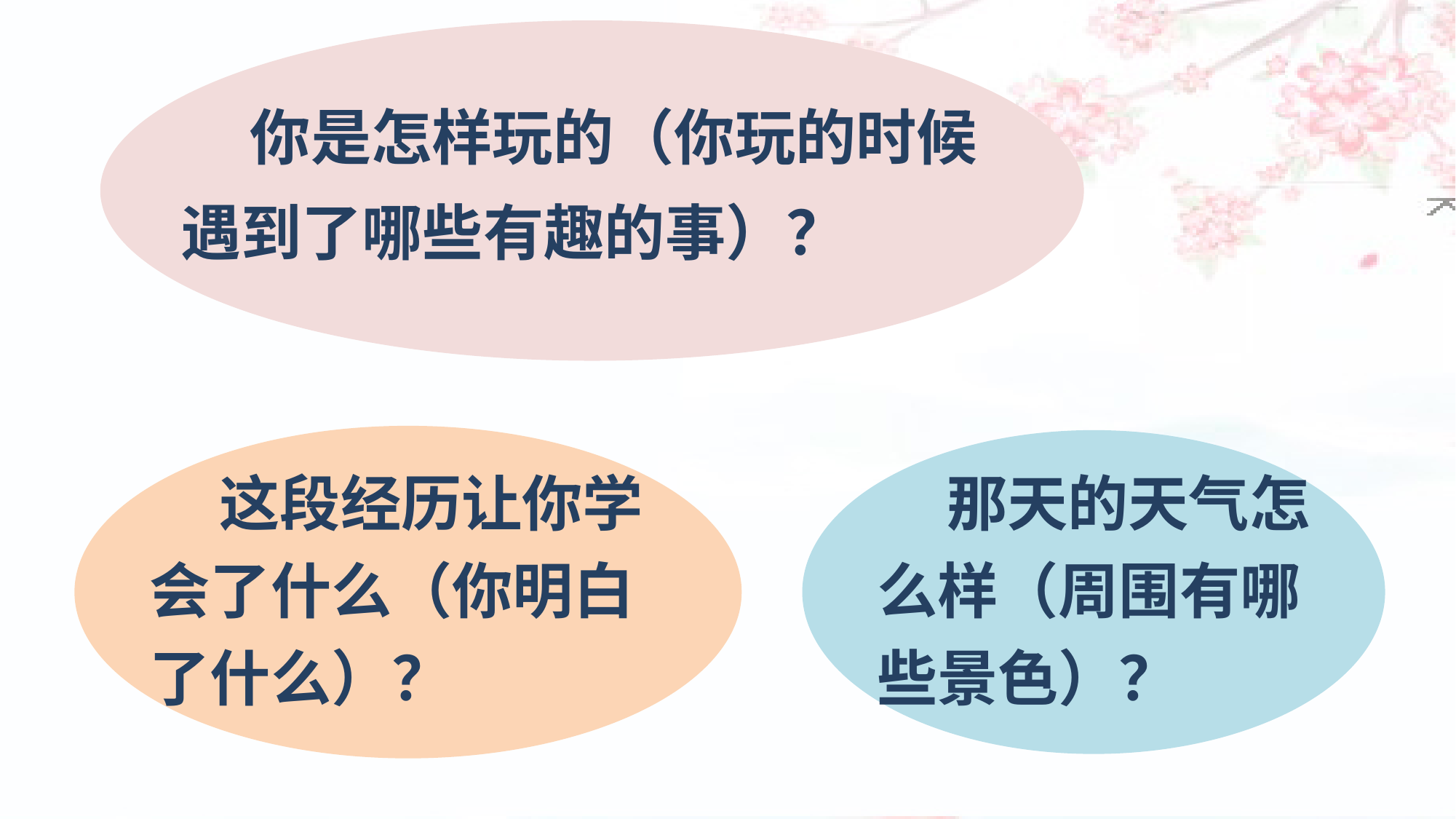

你是怎样玩的（你玩的时候遇到了哪些有趣的事）？

    这段经历让你学会了什么（你明白了什么）？
    那天的天气怎么样（周围有哪些景色）？